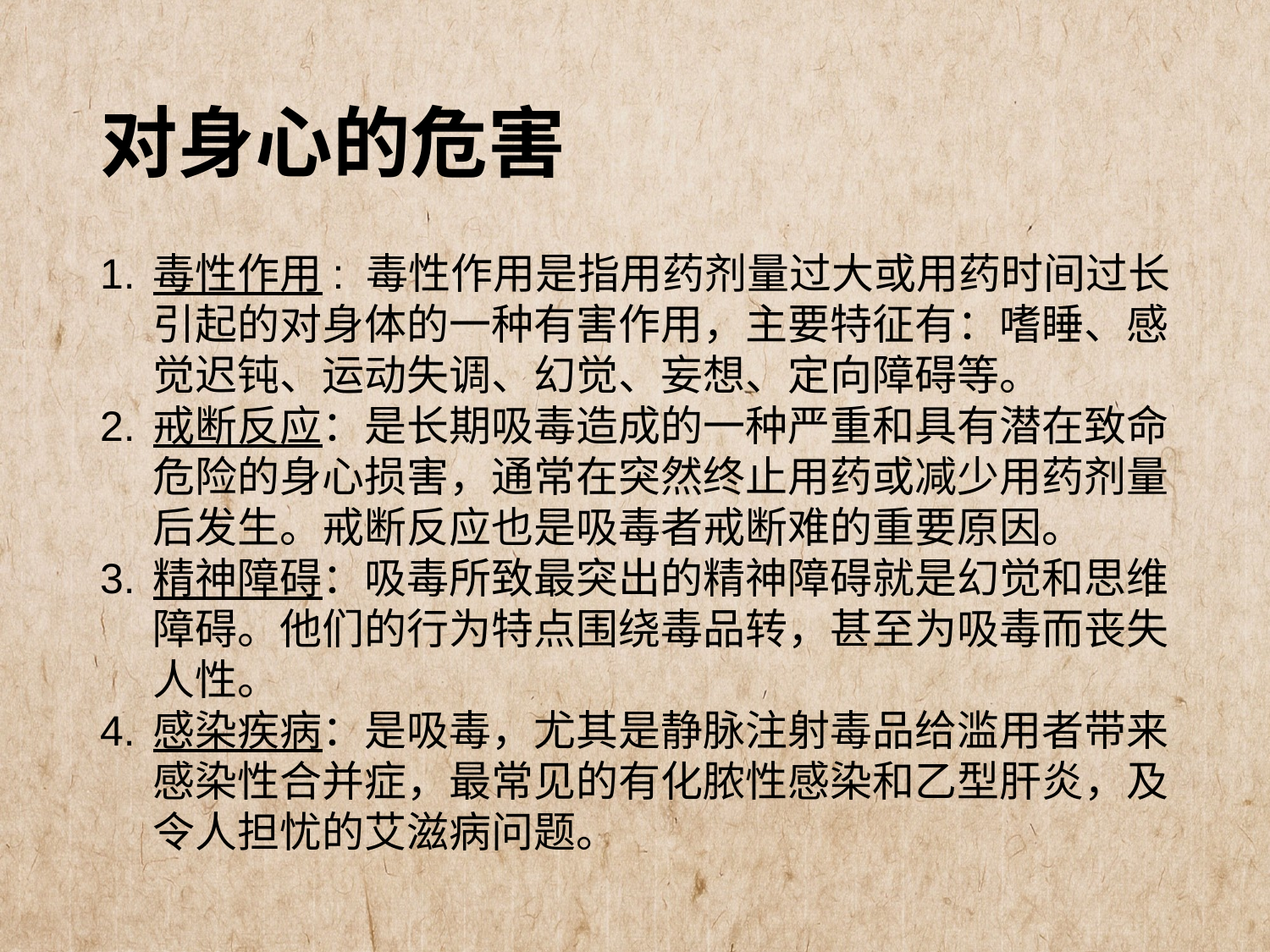

对身心的危害
毒性作用: 毒性作用是指用药剂量过大或用药时间过长引起的对身体的一种有害作用，主要特征有：嗜睡、感觉迟钝、运动失调、幻觉、妄想、定向障碍等。
戒断反应：是长期吸毒造成的一种严重和具有潜在致命危险的身心损害，通常在突然终止用药或减少用药剂量后发生。戒断反应也是吸毒者戒断难的重要原因。
精神障碍：吸毒所致最突出的精神障碍就是幻觉和思维障碍。他们的行为特点围绕毒品转，甚至为吸毒而丧失人性。
感染疾病：是吸毒，尤其是静脉注射毒品给滥用者带来感染性合并症，最常见的有化脓性感染和乙型肝炎，及令人担忧的艾滋病问题。
24